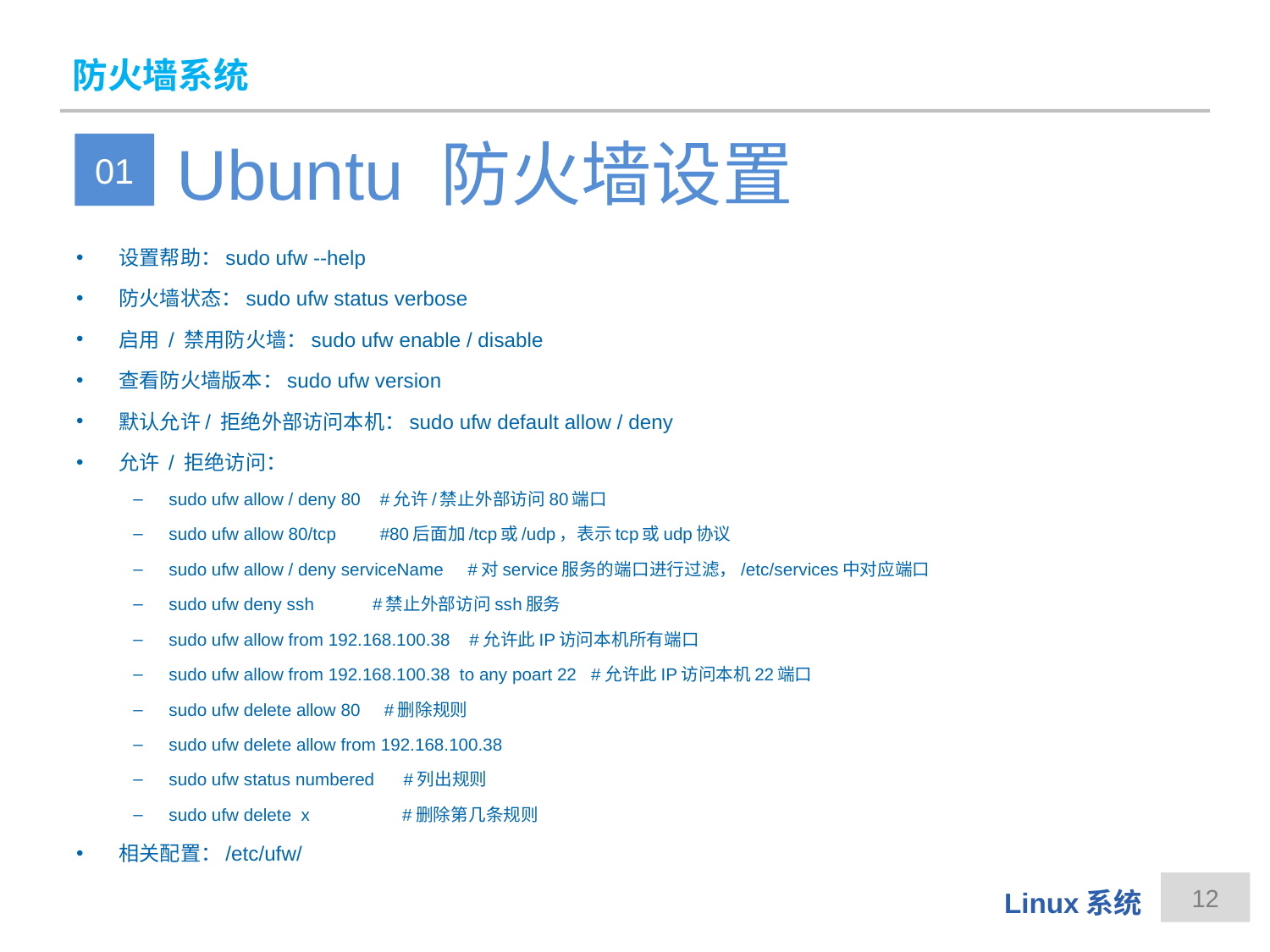

# 防火墙系统
Ubuntu 防火墙设置
01
设置帮助：sudo ufw --help
防火墙状态：sudo ufw status verbose
启用 / 禁用防火墙：sudo ufw enable / disable
查看防火墙版本：sudo ufw version
默认允许/ 拒绝外部访问本机：sudo ufw default allow / deny
允许 / 拒绝访问：
sudo ufw allow / deny 80    #允许/禁止外部访问80端口
sudo ufw allow 80/tcp         #80后面加/tcp或/udp，表示tcp或udp协议
sudo ufw allow / deny serviceName     #对service服务的端口进行过滤，/etc/services中对应端口
sudo ufw deny ssh            #禁止外部访问ssh服务
sudo ufw allow from 192.168.100.38    #允许此IP访问本机所有端口
sudo ufw allow from 192.168.100.38  to any poart 22   #允许此IP访问本机22端口
sudo ufw delete allow 80	 #删除规则
sudo ufw delete allow from 192.168.100.38
sudo ufw status numbered      #列出规则
sudo ufw delete  x                   #删除第几条规则
相关配置：/etc/ufw/